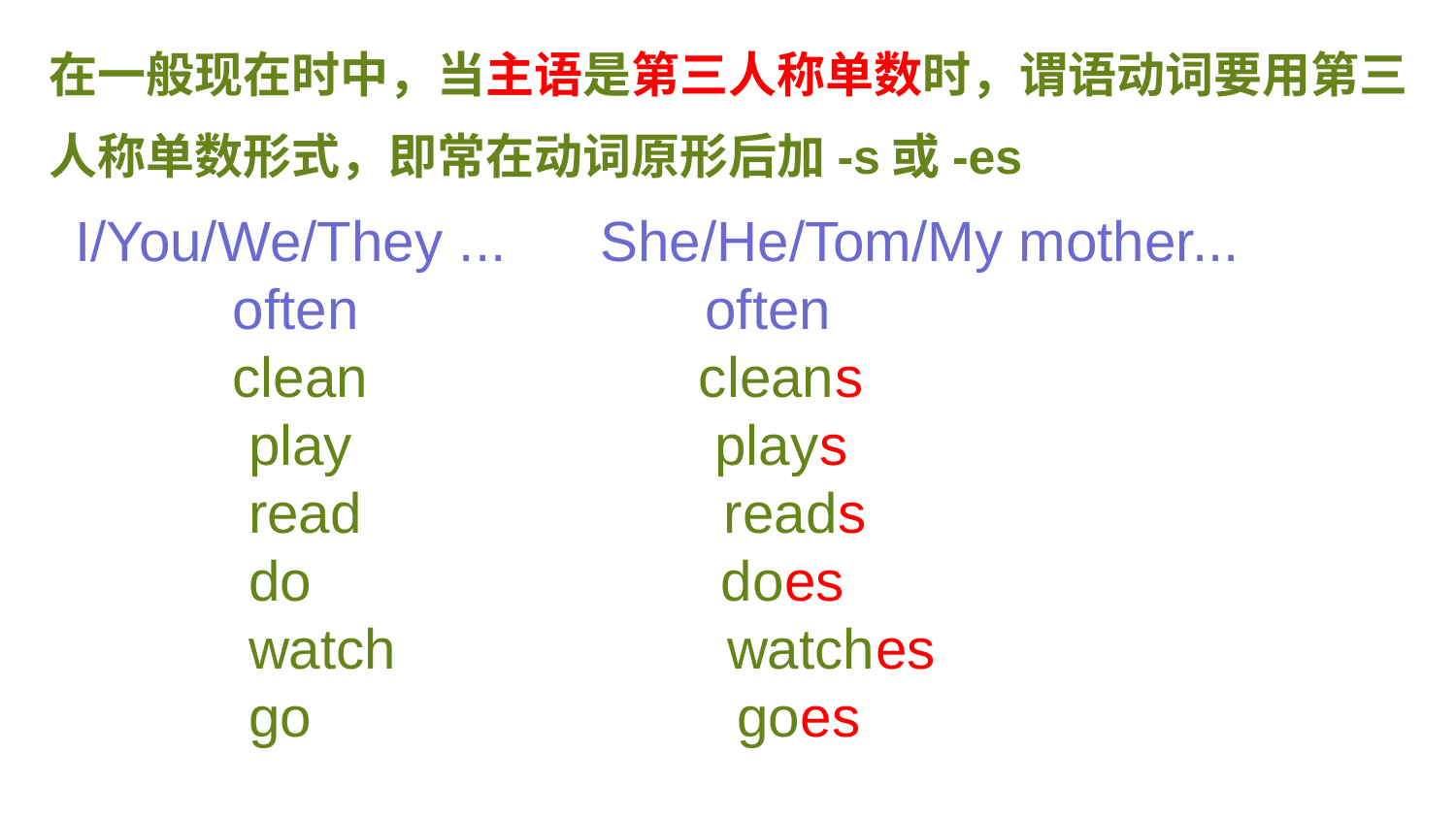

在一般现在时中，当主语是第三人称单数时，谓语动词要用第三
人称单数形式，即常在动词原形后加-s或-es
I/You/We/They ...      She/He/Tom/My mother...
          often                      often
          clean                     cleans
           play                       plays
           read                       reads
           do                          does
           watch                     watches
           go                           goes